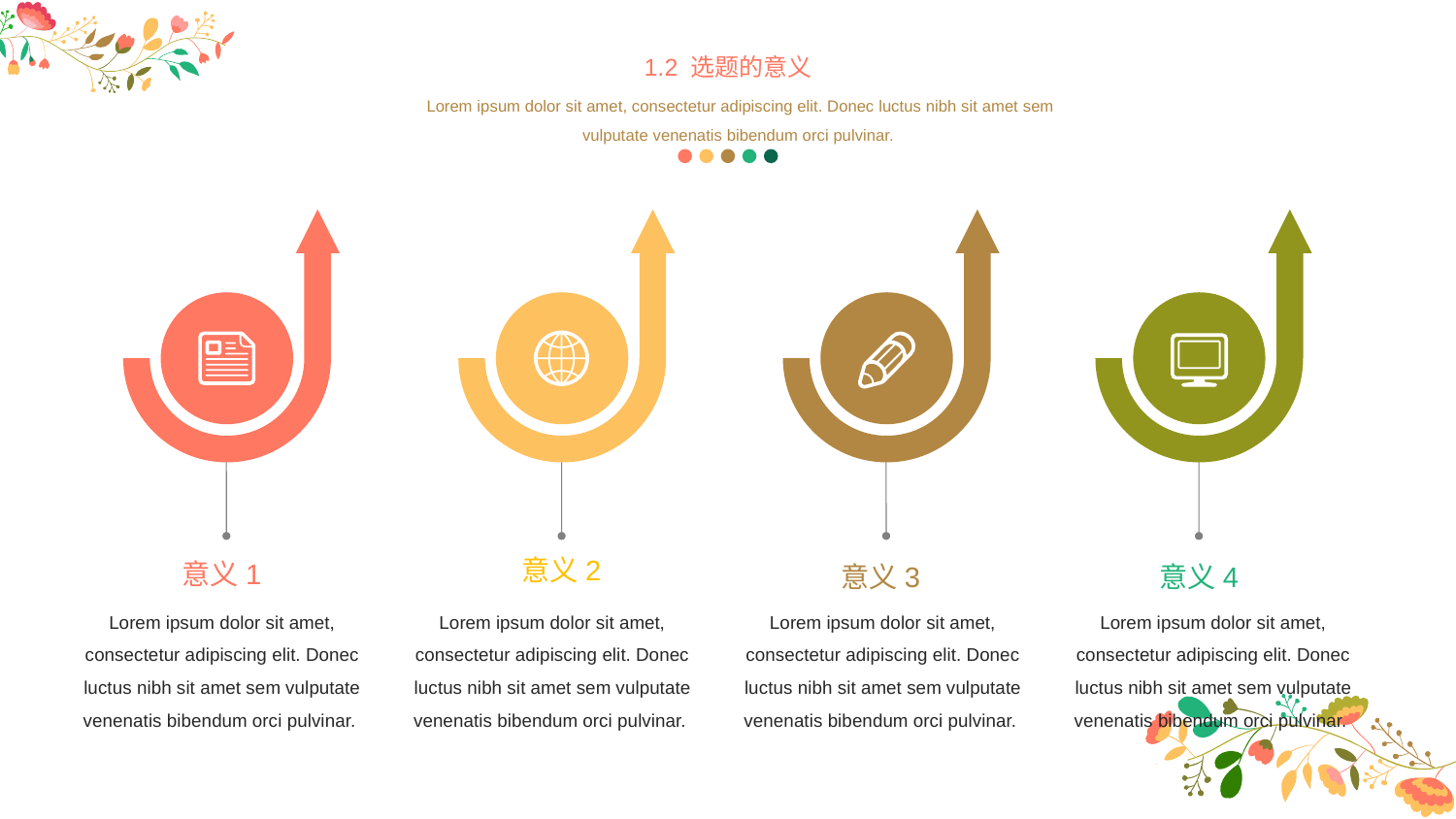

1.2 选题的意义
Lorem ipsum dolor sit amet, consectetur adipiscing elit. Donec luctus nibh sit amet sem vulputate venenatis bibendum orci pulvinar.

意义2
意义1
意义3
意义4
Lorem ipsum dolor sit amet, consectetur adipiscing elit. Donec luctus nibh sit amet sem vulputate venenatis bibendum orci pulvinar.
Lorem ipsum dolor sit amet, consectetur adipiscing elit. Donec luctus nibh sit amet sem vulputate venenatis bibendum orci pulvinar.
Lorem ipsum dolor sit amet, consectetur adipiscing elit. Donec luctus nibh sit amet sem vulputate venenatis bibendum orci pulvinar.
Lorem ipsum dolor sit amet, consectetur adipiscing elit. Donec luctus nibh sit amet sem vulputate venenatis bibendum orci pulvinar.